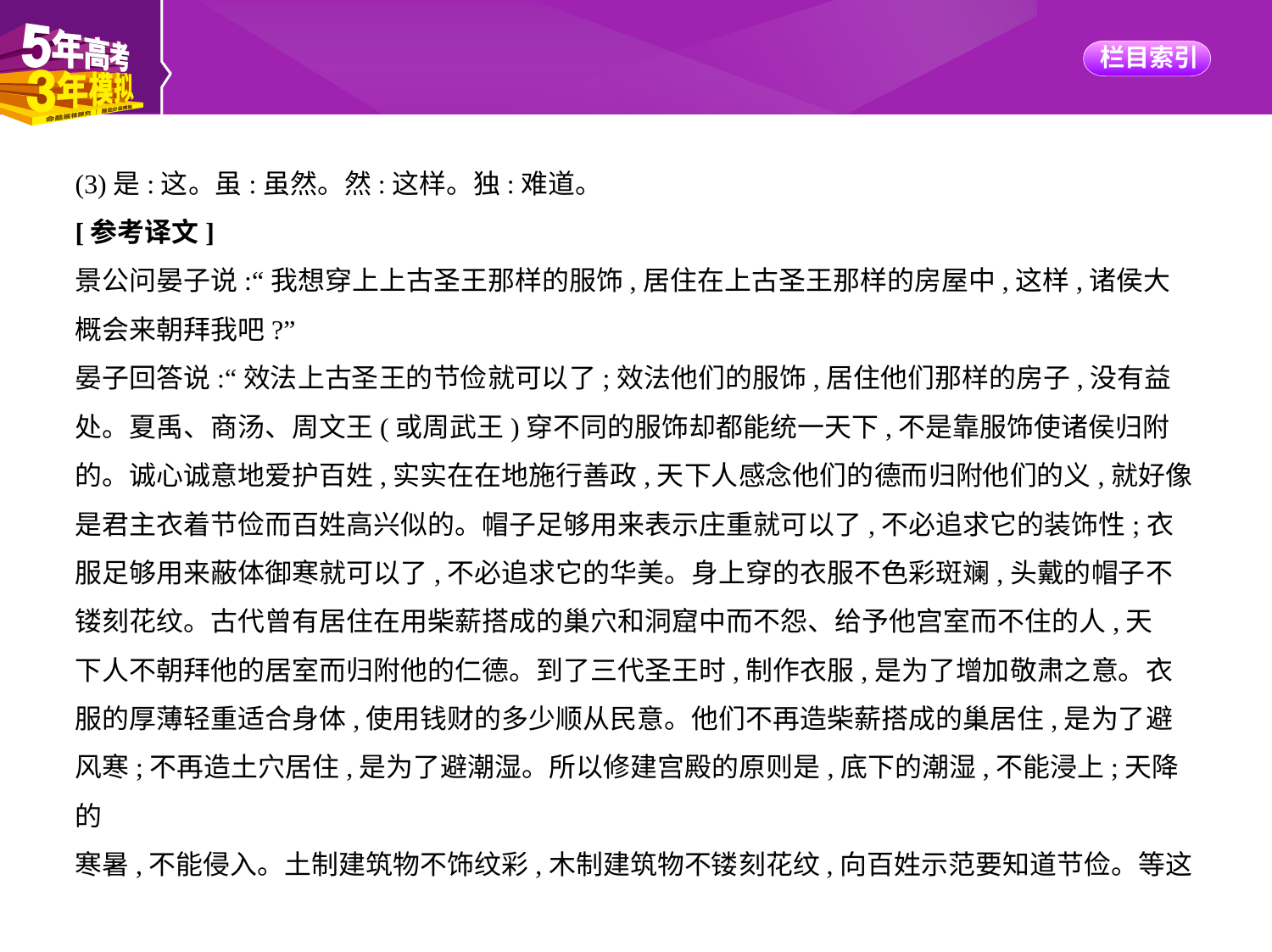

(3)是:这。虽:虽然。然:这样。独:难道。
[参考译文]
景公问晏子说:“我想穿上上古圣王那样的服饰,居住在上古圣王那样的房屋中,这样,诸侯大
概会来朝拜我吧?”
晏子回答说:“效法上古圣王的节俭就可以了;效法他们的服饰,居住他们那样的房子,没有益
处。夏禹、商汤、周文王(或周武王)穿不同的服饰却都能统一天下,不是靠服饰使诸侯归附
的。诚心诚意地爱护百姓,实实在在地施行善政,天下人感念他们的德而归附他们的义,就好像
是君主衣着节俭而百姓高兴似的。帽子足够用来表示庄重就可以了,不必追求它的装饰性;衣
服足够用来蔽体御寒就可以了,不必追求它的华美。身上穿的衣服不色彩斑斓,头戴的帽子不
镂刻花纹。古代曾有居住在用柴薪搭成的巢穴和洞窟中而不怨、给予他宫室而不住的人,天
下人不朝拜他的居室而归附他的仁德。到了三代圣王时,制作衣服,是为了增加敬肃之意。衣
服的厚薄轻重适合身体,使用钱财的多少顺从民意。他们不再造柴薪搭成的巢居住,是为了避
风寒;不再造土穴居住,是为了避潮湿。所以修建宫殿的原则是,底下的潮湿,不能浸上;天降的
寒暑,不能侵入。土制建筑物不饰纹彩,木制建筑物不镂刻花纹,向百姓示范要知道节俭。等这